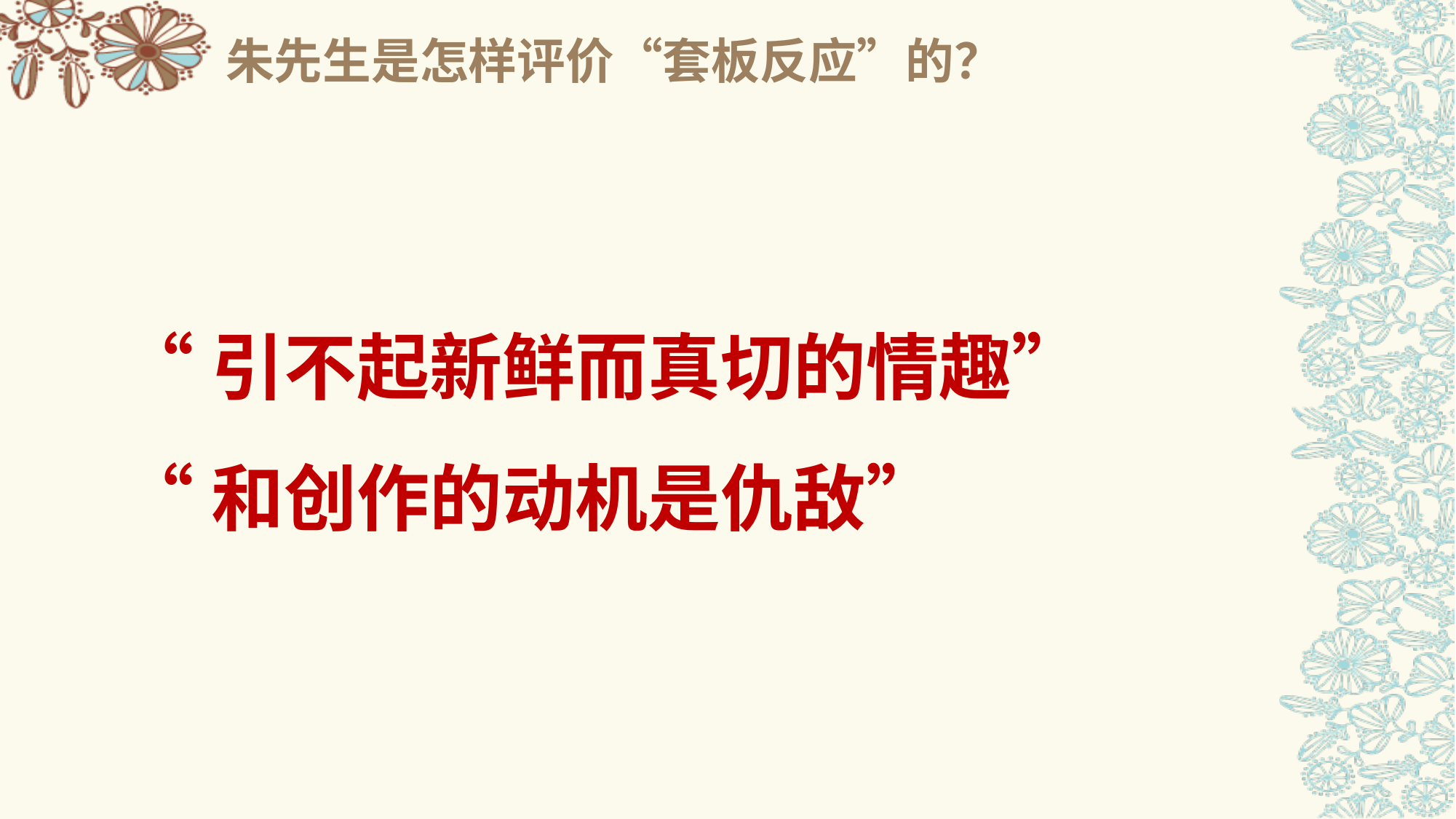

# 朱先生是怎样评价“套板反应”的？
“引不起新鲜而真切的情趣”
“和创作的动机是仇敌”